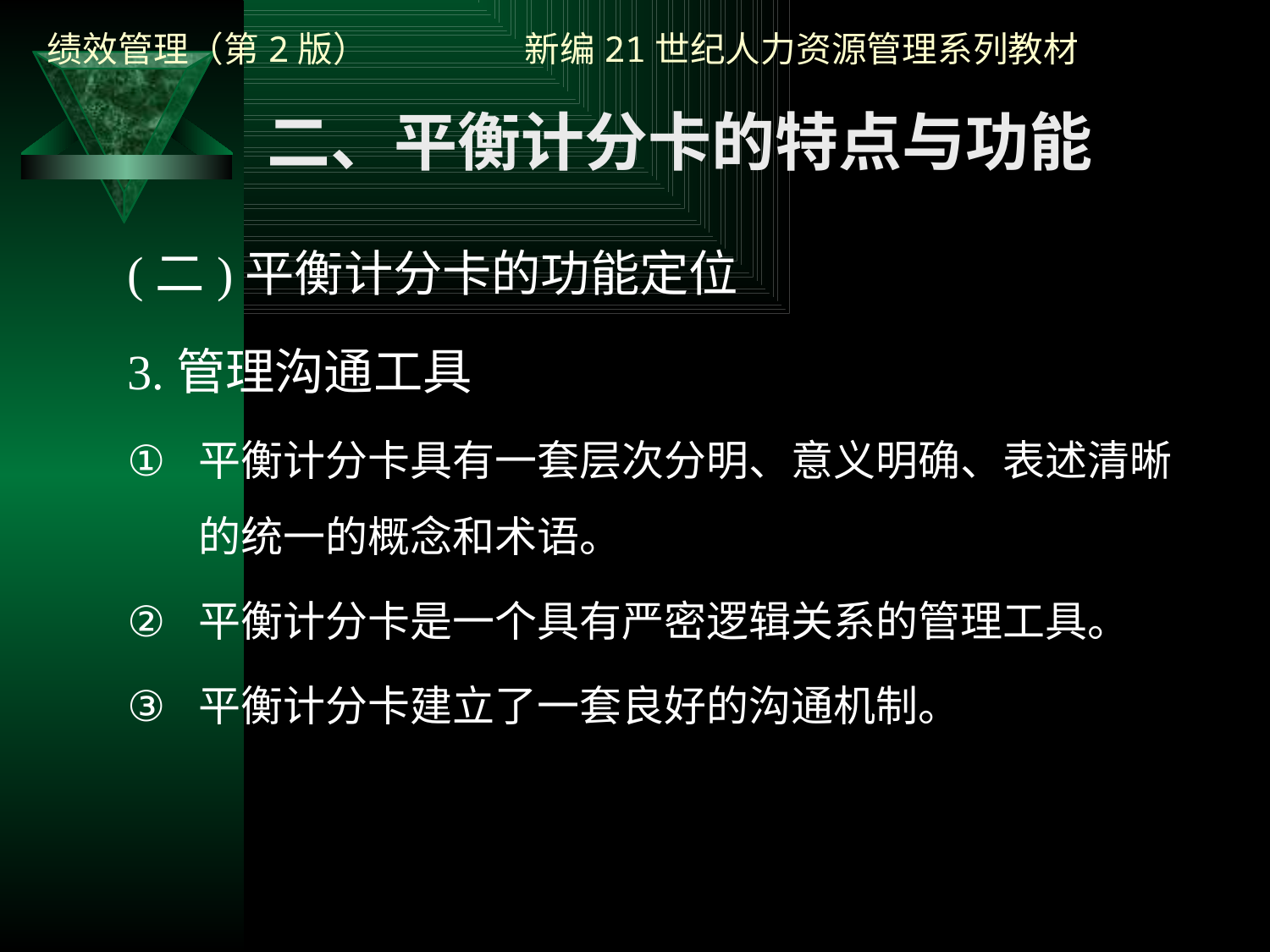

二、平衡计分卡的特点与功能
(二)平衡计分卡的功能定位
3.管理沟通工具
平衡计分卡具有一套层次分明、意义明确、表述清晰的统一的概念和术语。
平衡计分卡是一个具有严密逻辑关系的管理工具。
平衡计分卡建立了一套良好的沟通机制。